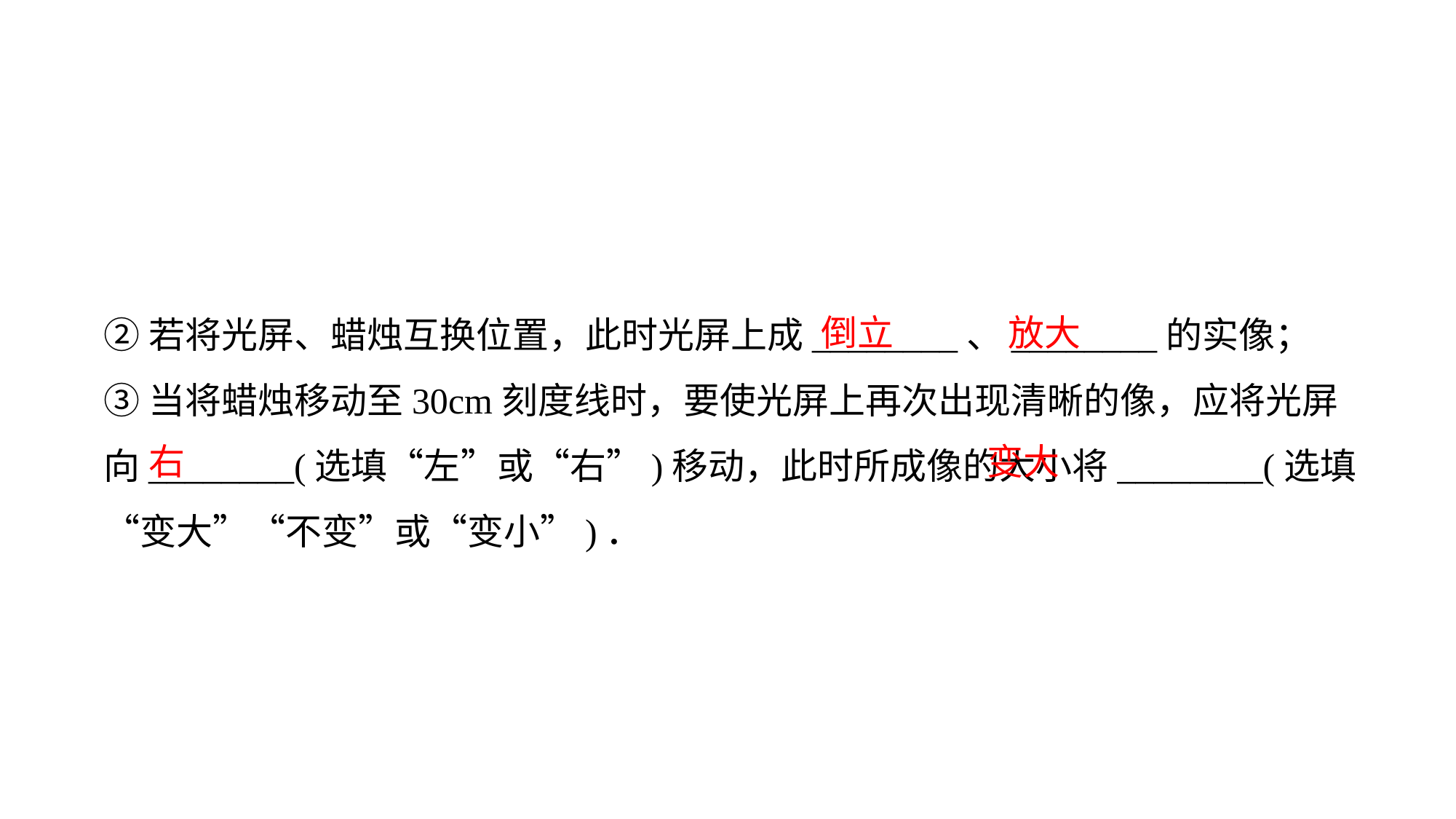

②若将光屏、蜡烛互换位置，此时光屏上成________、________的实像；
③当将蜡烛移动至30cm刻度线时，要使光屏上再次出现清晰的像，应将光屏向________(选填“左”或“右”)移动，此时所成像的大小将________(选填“变大”“不变”或“变小”)．
倒立
放大
右
变大